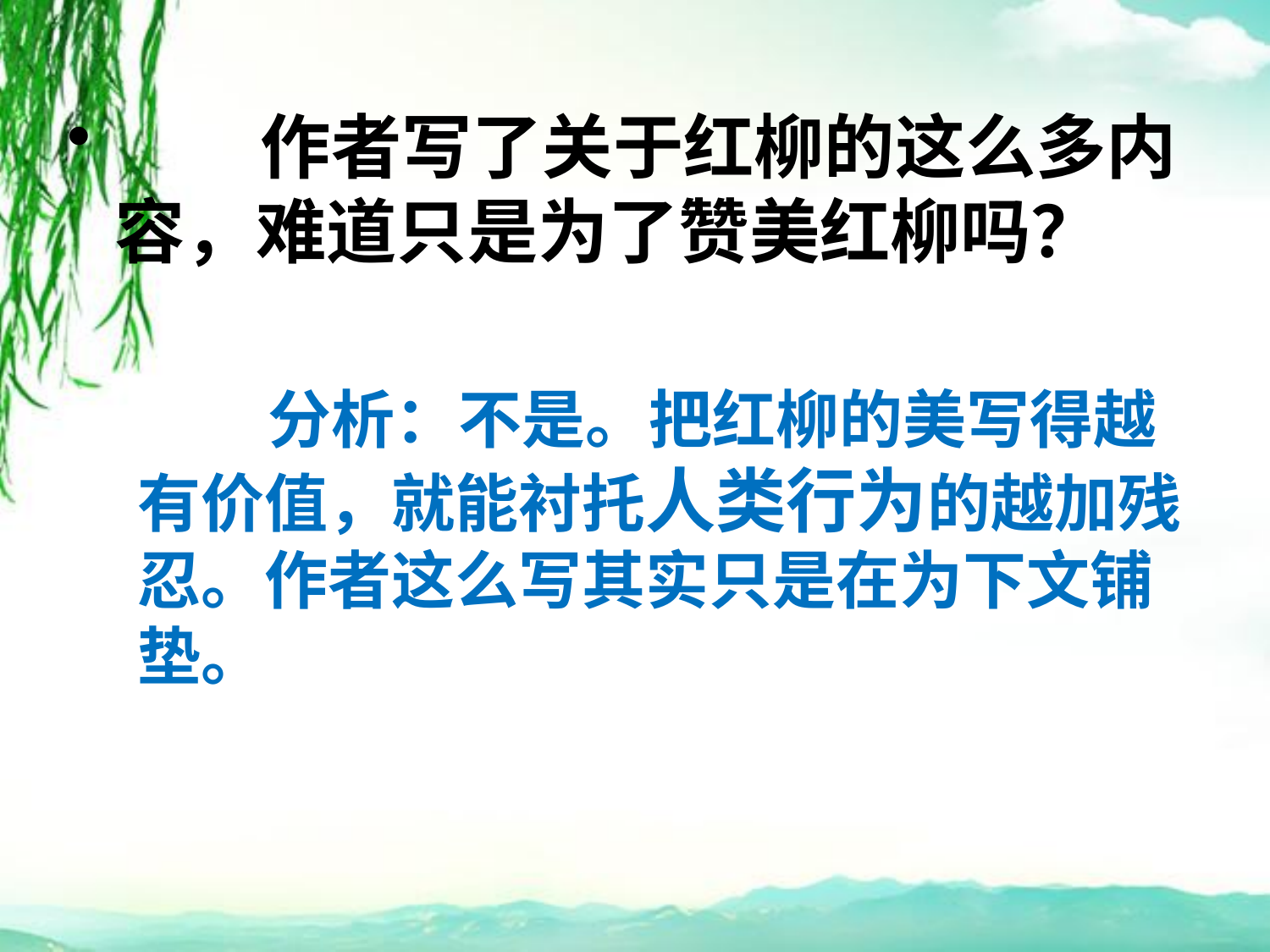

作者写了关于红柳的这么多内容，难道只是为了赞美红柳吗？
        分析：不是。把红柳的美写得越有价值，就能衬托人类行为的越加残忍。作者这么写其实只是在为下文铺垫。